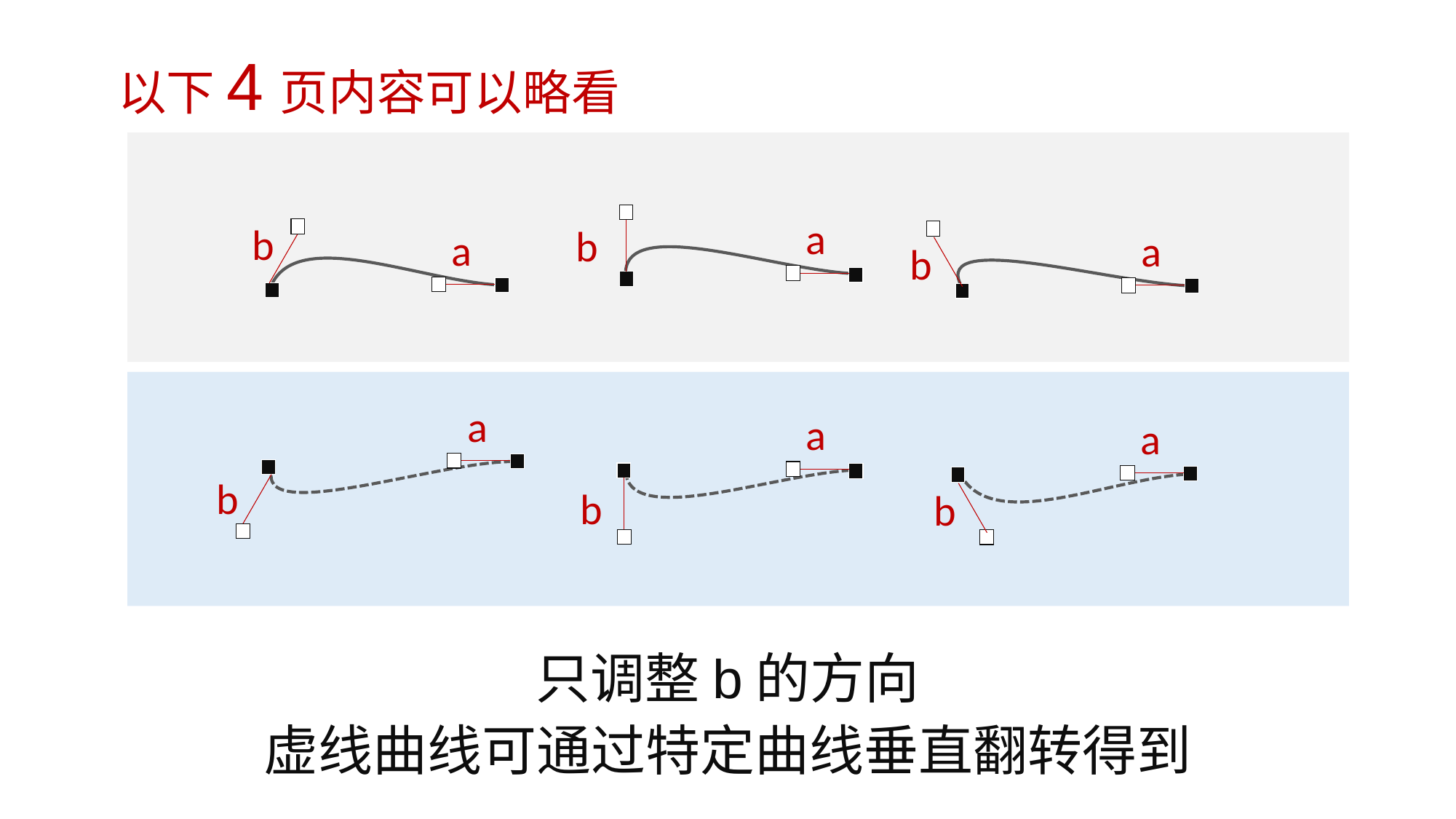

以下4页内容可以略看

a

b

b

a

a

b

a

a

a

b

b

b

只调整b的方向
虚线曲线可通过特定曲线垂直翻转得到